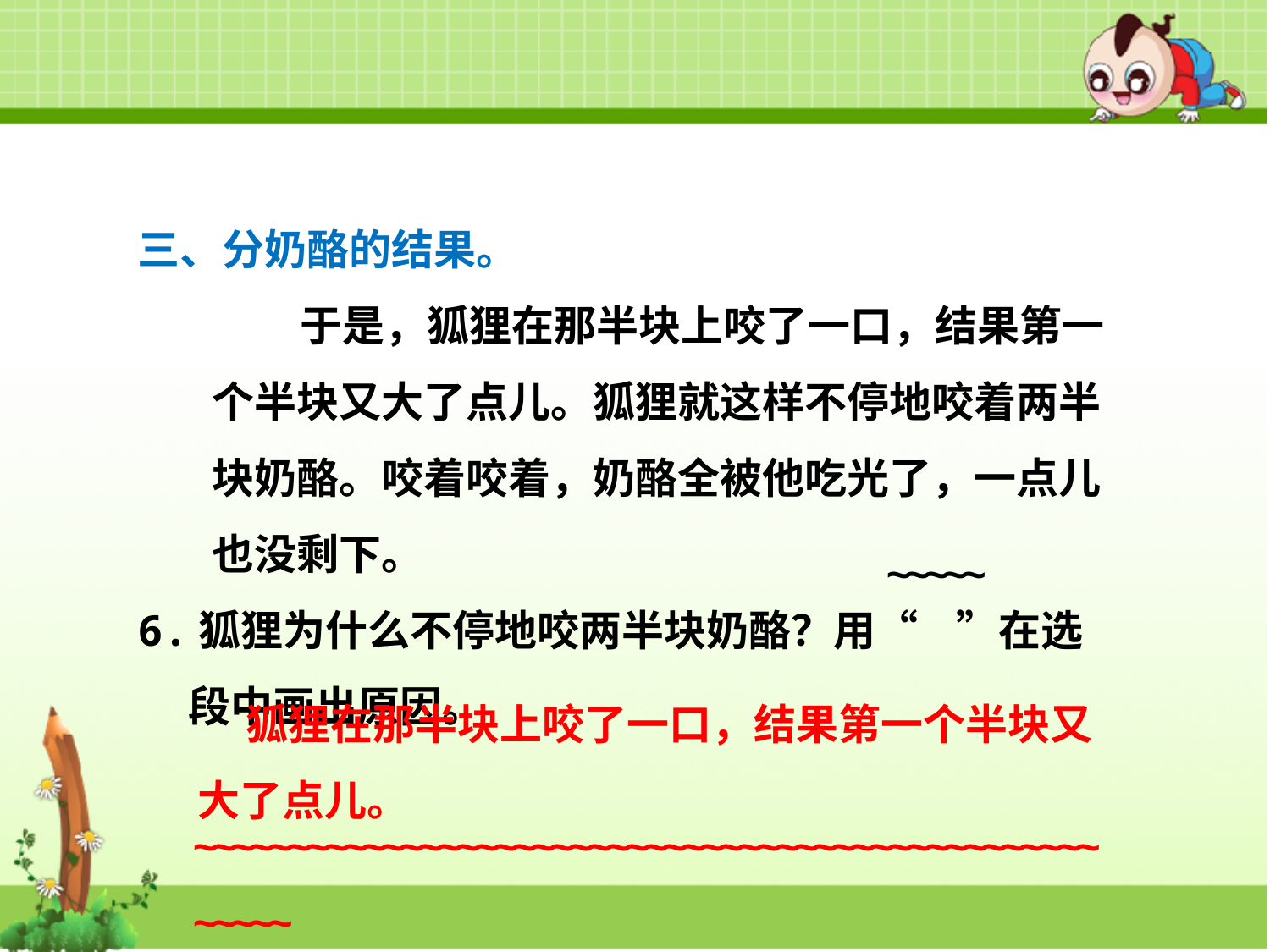

三、分奶酪的结果。
于是，狐狸在那半块上咬了一口，结果第一个半块又大了点儿。狐狸就这样不停地咬着两半块奶酪。咬着咬着，奶酪全被他吃光了，一点儿也没剩下。
6.狐狸为什么不停地咬两半块奶酪？用“    ”在选段中画出原因。

~~~~~
    狐狸在那半块上咬了一口，结果第一个半块又大了点儿。
     ~~~~~~~~~~~~~~~~~~~~~~~~~~~~~~~~~~~~~~~~~~~~~~~~~~~~~
~~~~~~~~~~~~~~~